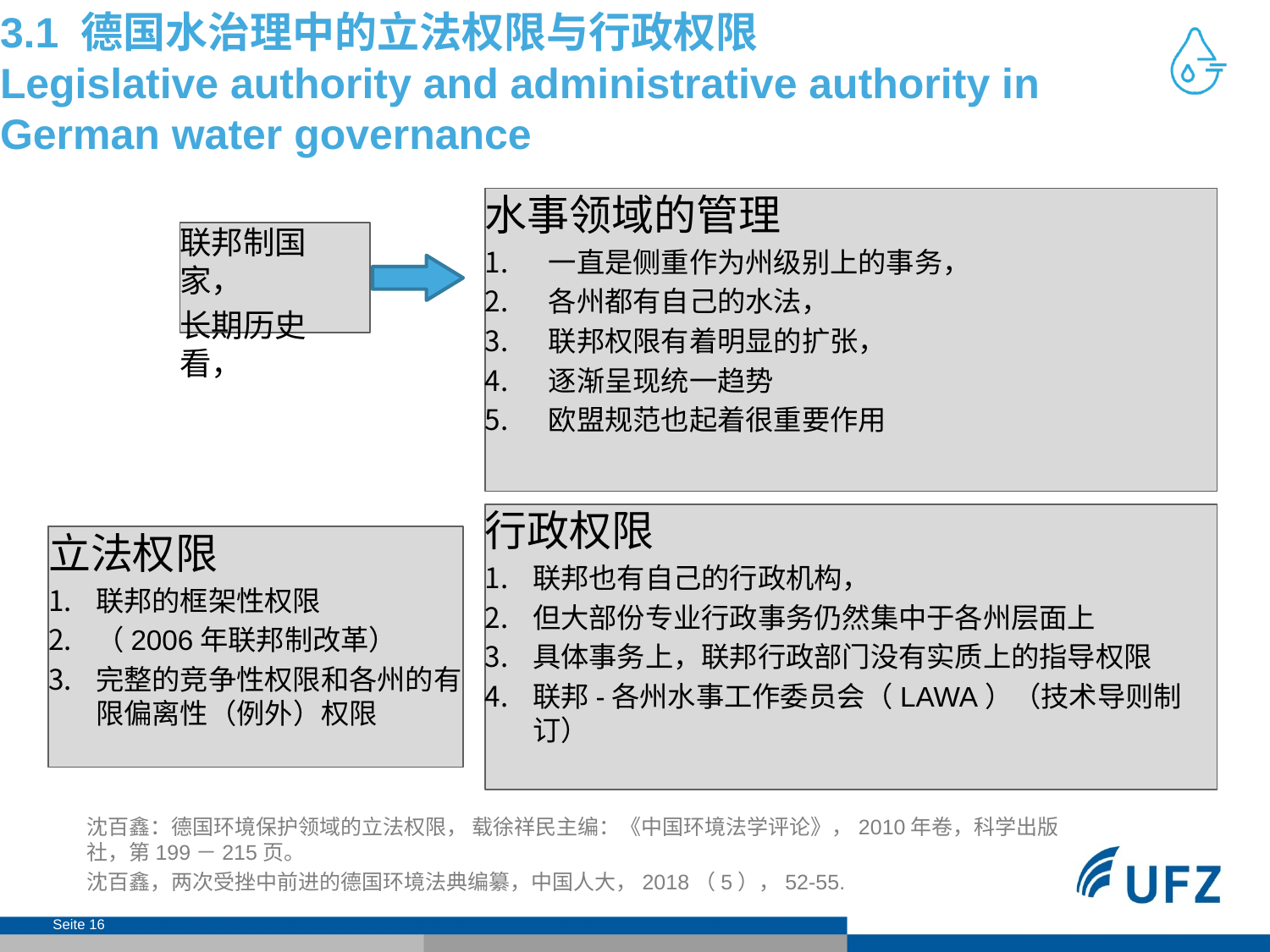

# 3.1 德国水治理中的立法权限与行政权限 Legislative authority and administrative authority in German water governance
水事领域的管理
一直是侧重作为州级别上的事务，
各州都有自己的水法，
联邦权限有着明显的扩张，
逐渐呈现统一趋势
欧盟规范也起着很重要作用
联邦制国家，
长期历史看，

行政权限
联邦也有自己的行政机构，
但大部份专业行政事务仍然集中于各州层面上
具体事务上，联邦行政部门没有实质上的指导权限
联邦-各州水事工作委员会（LAWA）（技术导则制订）

立法权限
联邦的框架性权限
（2006年联邦制改革）
完整的竞争性权限和各州的有限偏离性（例外）权限
沈百鑫：德国环境保护领域的立法权限， 载徐祥民主编：《中国环境法学评论》，2010年卷，科学出版社，第199－215页。
沈百鑫，两次受挫中前进的德国环境法典编纂，中国人大，2018（5），52-55.
Seite 16